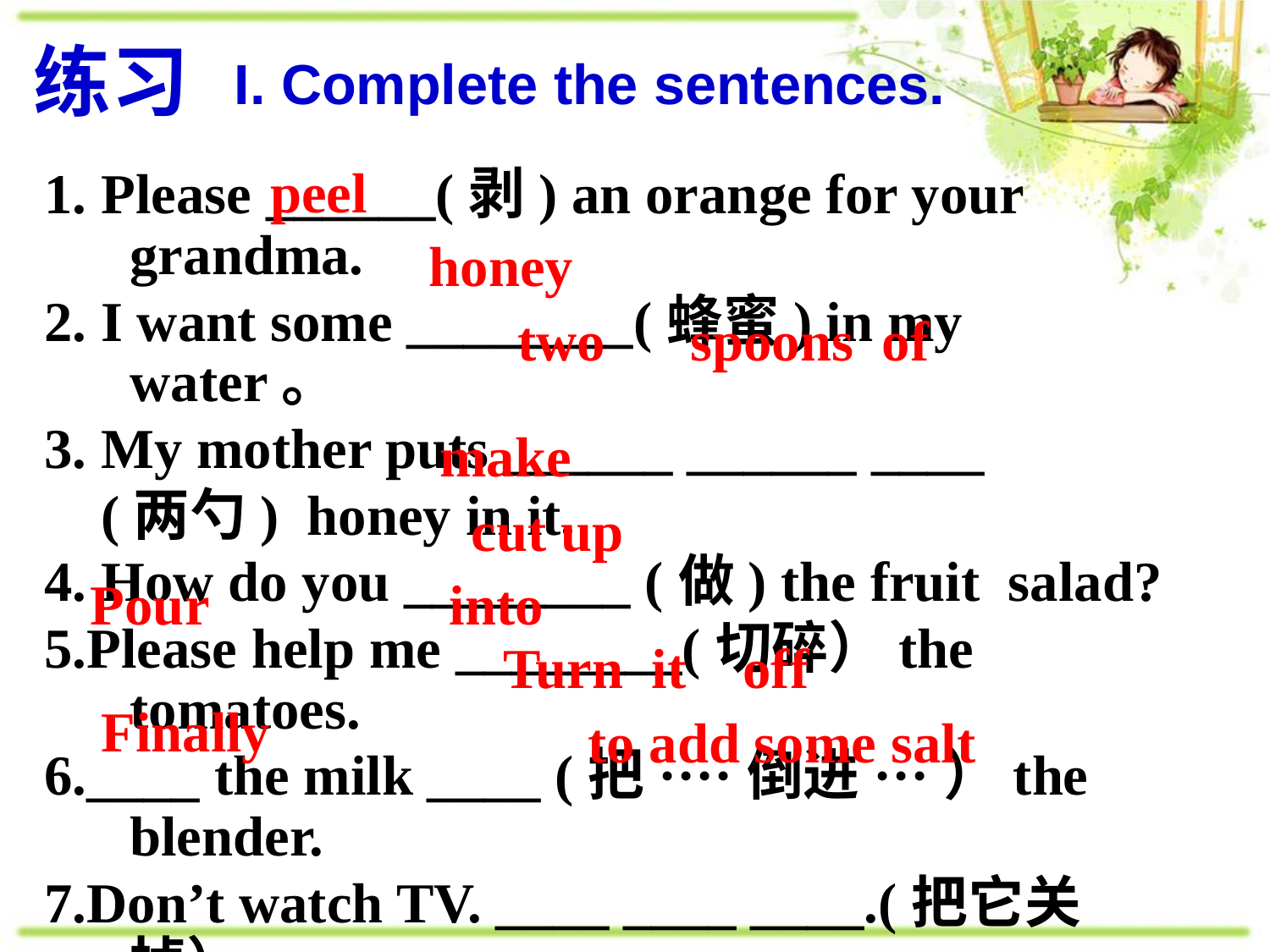

# 练习
I. Complete the sentences.
peel
1. Please ______(剥) an orange for your grandma.
2. I want some ________(蜂蜜) in my water。
3. My mother puts ______ ______ ____
    (两勺)  honey in it.
4. How do you ________ (做) the fruit  salad?
5.Please help me ________(切碎）the tomatoes.
6.____ the milk ____ (把····倒进···）the blender.
7.Don’t watch TV. ____ ____ ____.(把它关掉）
8.______, don’t forget __ ___ ___ ____.
最后别忘记加一些盐。
honey
 two      spoons  of
make
cut up
Pour                 into
Turn  it    off
Finally
to add some salt